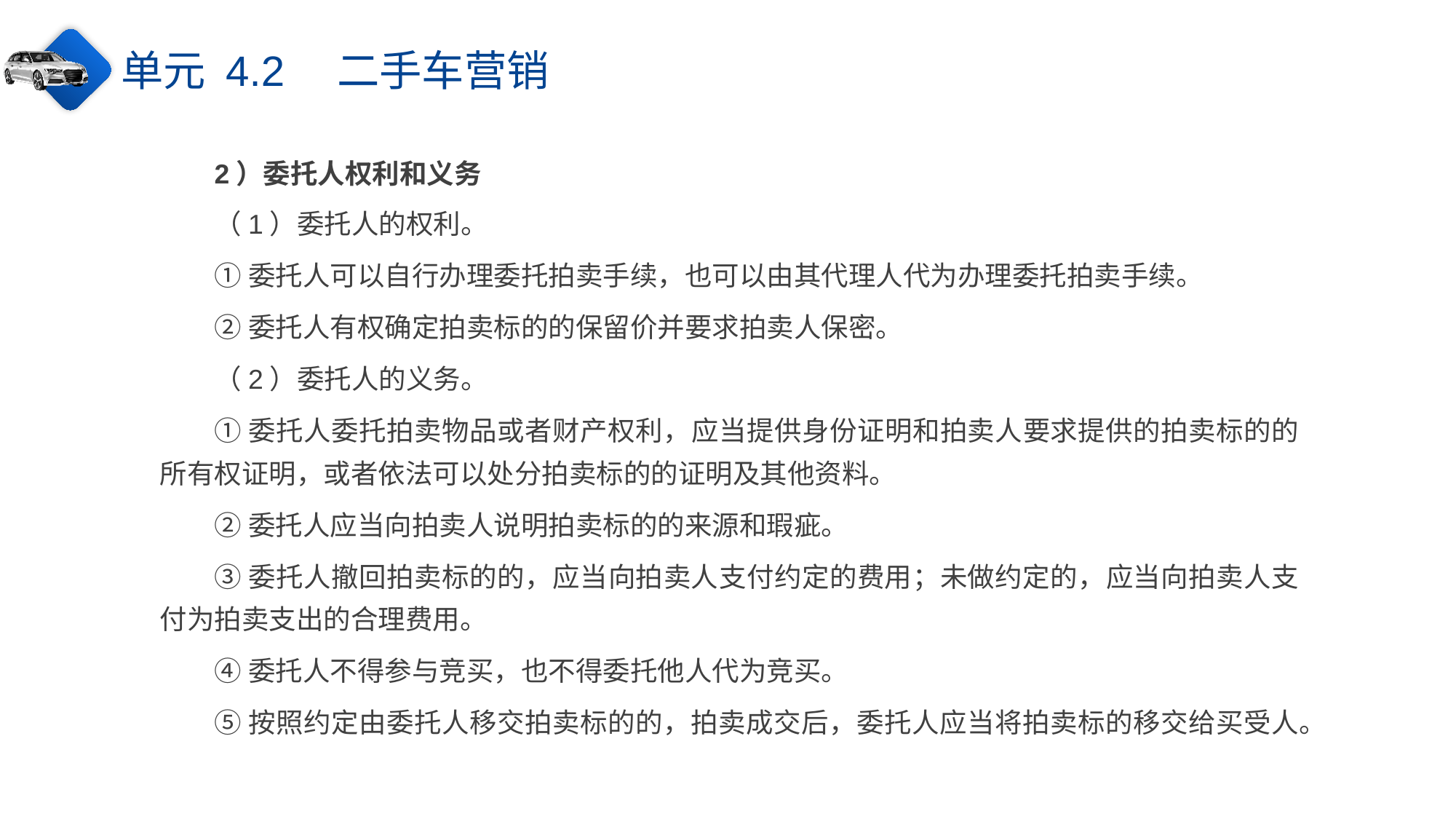

单元 4.2　二手车营销
2）委托人权利和义务
（1）委托人的权利。
①委托人可以自行办理委托拍卖手续，也可以由其代理人代为办理委托拍卖手续。
②委托人有权确定拍卖标的的保留价并要求拍卖人保密。
（2）委托人的义务。
①委托人委托拍卖物品或者财产权利，应当提供身份证明和拍卖人要求提供的拍卖标的的所有权证明，或者依法可以处分拍卖标的的证明及其他资料。
②委托人应当向拍卖人说明拍卖标的的来源和瑕疵。
③委托人撤回拍卖标的的，应当向拍卖人支付约定的费用；未做约定的，应当向拍卖人支付为拍卖支出的合理费用。
④委托人不得参与竞买，也不得委托他人代为竞买。
⑤按照约定由委托人移交拍卖标的的，拍卖成交后，委托人应当将拍卖标的移交给买受人。